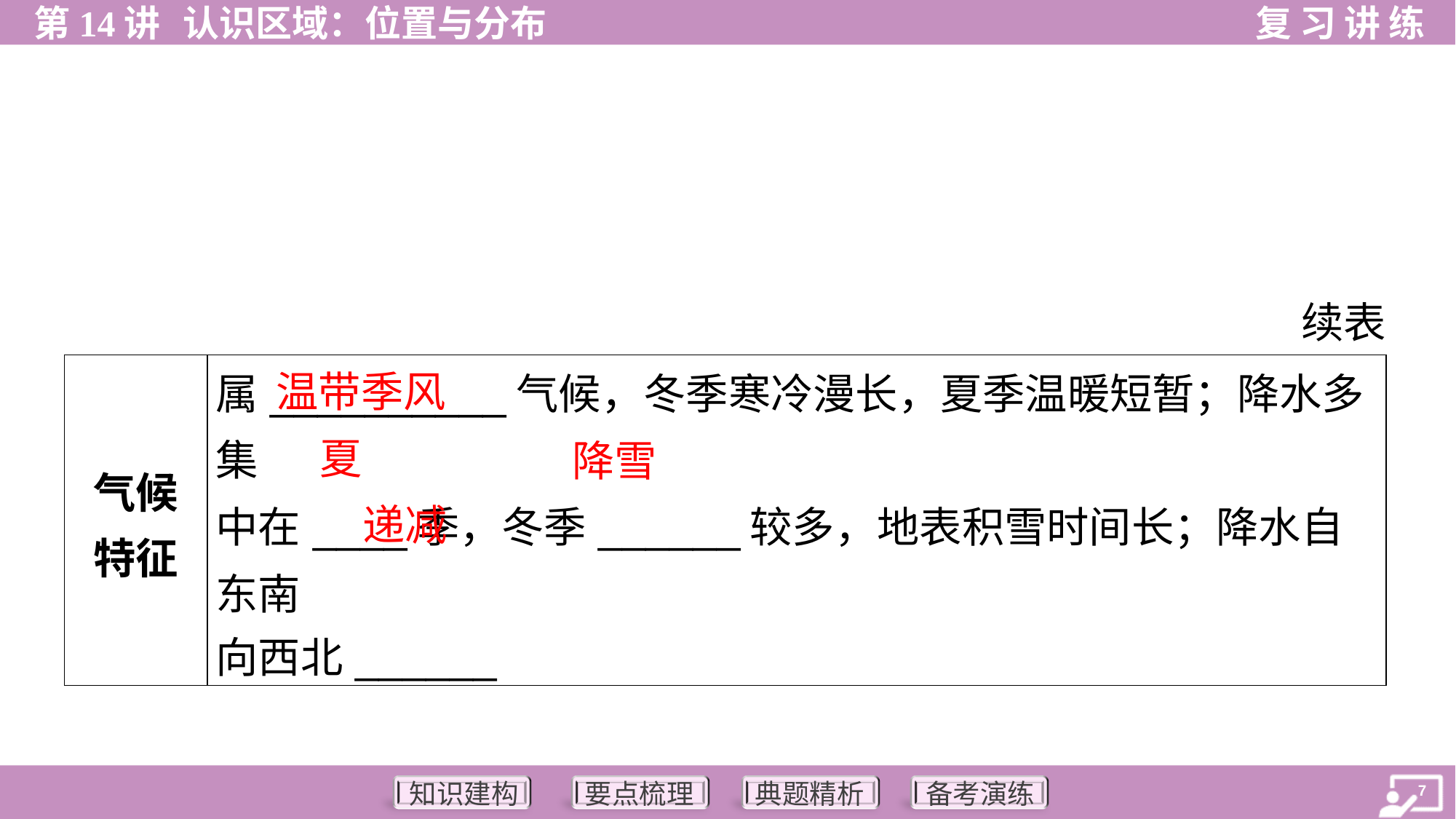

续表
温带季风
| 气候 特征 | 属\_\_\_\_\_\_\_\_\_\_气候，冬季寒冷漫长，夏季温暖短暂；降水多集 中在\_\_\_\_季，冬季\_\_\_\_\_\_较多，地表积雪时间长；降水自东南 向西北\_\_\_\_\_\_ |
| --- | --- |
夏
降雪
递减